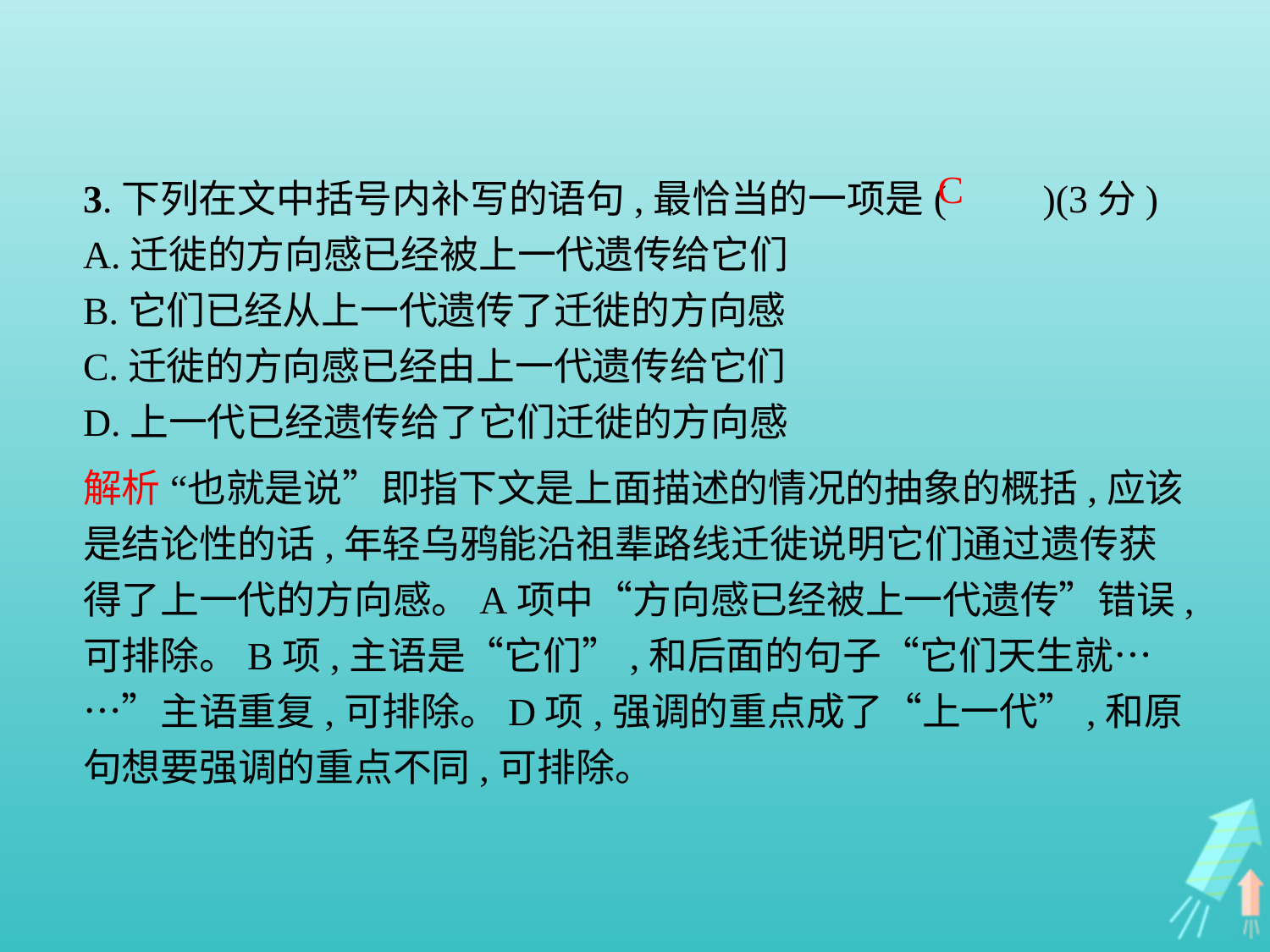

3.下列在文中括号内补写的语句,最恰当的一项是(　　)(3分)
A.迁徙的方向感已经被上一代遗传给它们
B.它们已经从上一代遗传了迁徙的方向感
C.迁徙的方向感已经由上一代遗传给它们
D.上一代已经遗传给了它们迁徙的方向感
C
解析 “也就是说”即指下文是上面描述的情况的抽象的概括,应该是结论性的话,年轻乌鸦能沿祖辈路线迁徙说明它们通过遗传获得了上一代的方向感。A项中“方向感已经被上一代遗传”错误,可排除。B项,主语是“它们”,和后面的句子“它们天生就……”主语重复,可排除。D项,强调的重点成了“上一代”,和原句想要强调的重点不同,可排除。